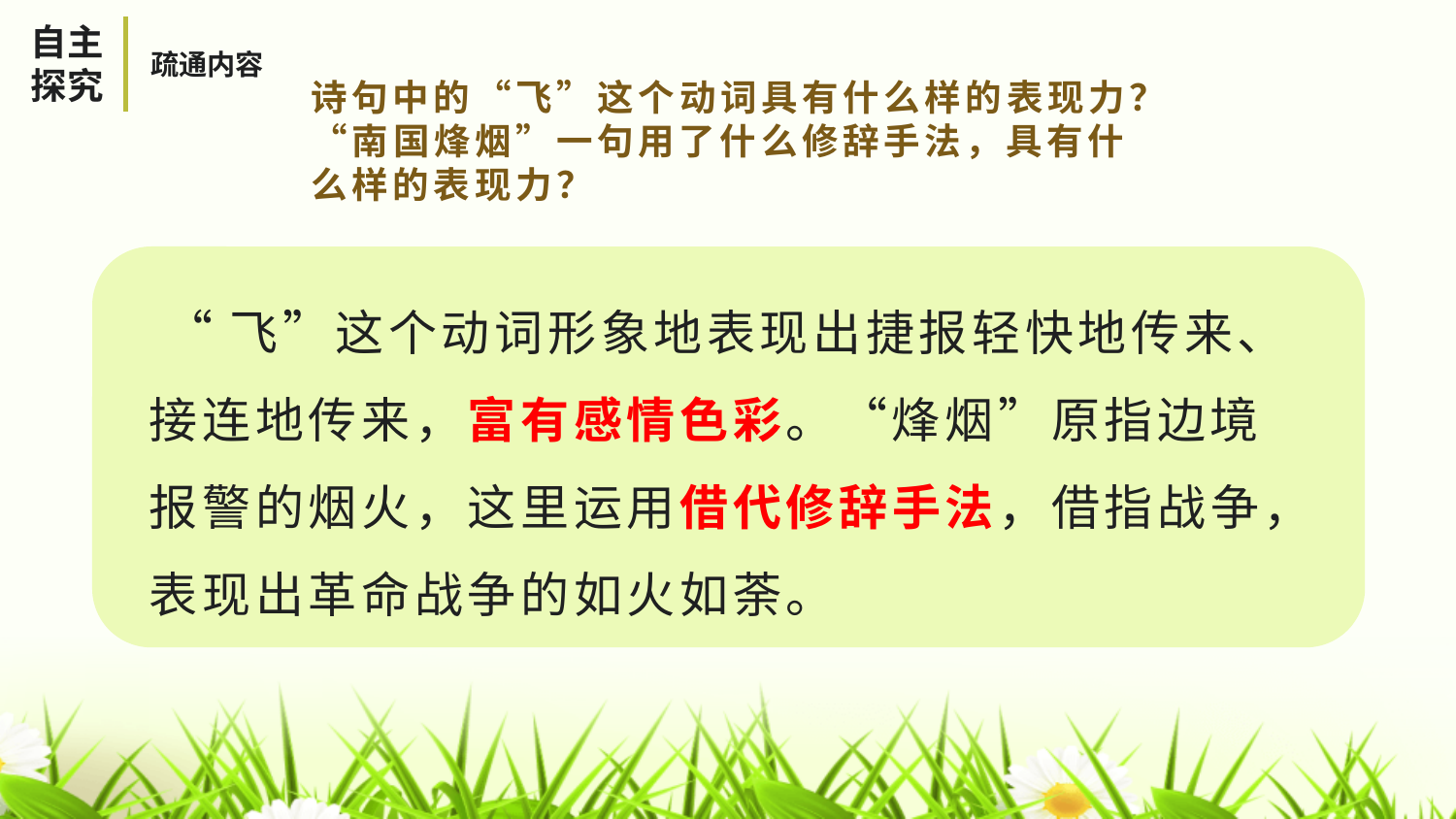

自主探究
疏通内容
诗句中的“飞”这个动词具有什么样的表现力？“南国烽烟”一句用了什么修辞手法，具有什么样的表现力？

 “飞”这个动词形象地表现出捷报轻快地传来、接连地传来，富有感情色彩。“烽烟”原指边境报警的烟火，这里运用借代修辞手法，借指战争，表现出革命战争的如火如荼。